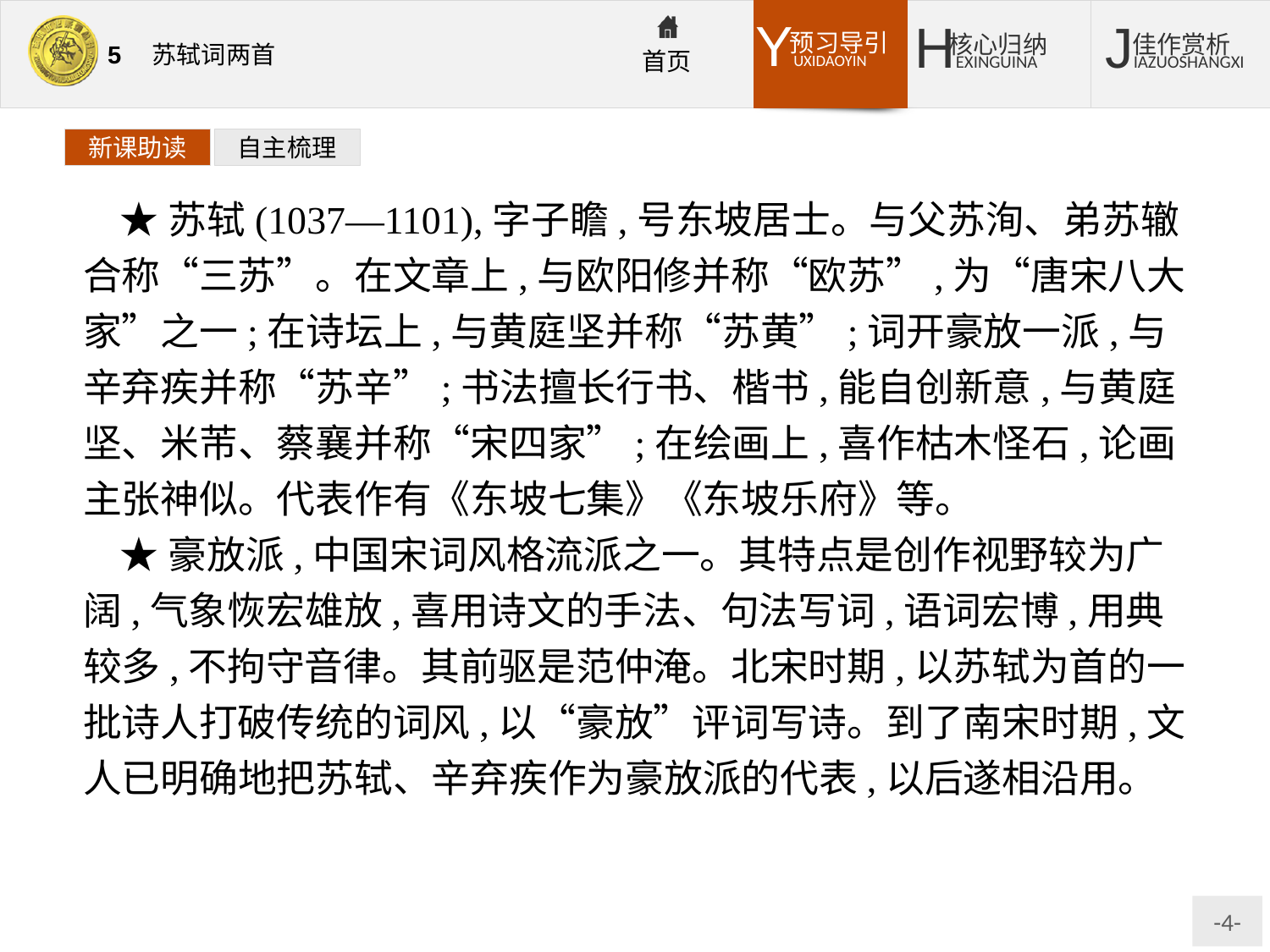

新课助读
自主梳理
★苏轼(1037—1101),字子瞻,号东坡居士。与父苏洵、弟苏辙合称“三苏”。在文章上,与欧阳修并称“欧苏”,为“唐宋八大家”之一;在诗坛上,与黄庭坚并称“苏黄”;词开豪放一派,与辛弃疾并称“苏辛”;书法擅长行书、楷书,能自创新意,与黄庭坚、米芾、蔡襄并称“宋四家”;在绘画上,喜作枯木怪石,论画主张神似。代表作有《东坡七集》《东坡乐府》等。
★豪放派,中国宋词风格流派之一。其特点是创作视野较为广阔,气象恢宏雄放,喜用诗文的手法、句法写词,语词宏博,用典较多,不拘守音律。其前驱是范仲淹。北宋时期,以苏轼为首的一批诗人打破传统的词风,以“豪放”评词写诗。到了南宋时期,文人已明确地把苏轼、辛弃疾作为豪放派的代表,以后遂相沿用。